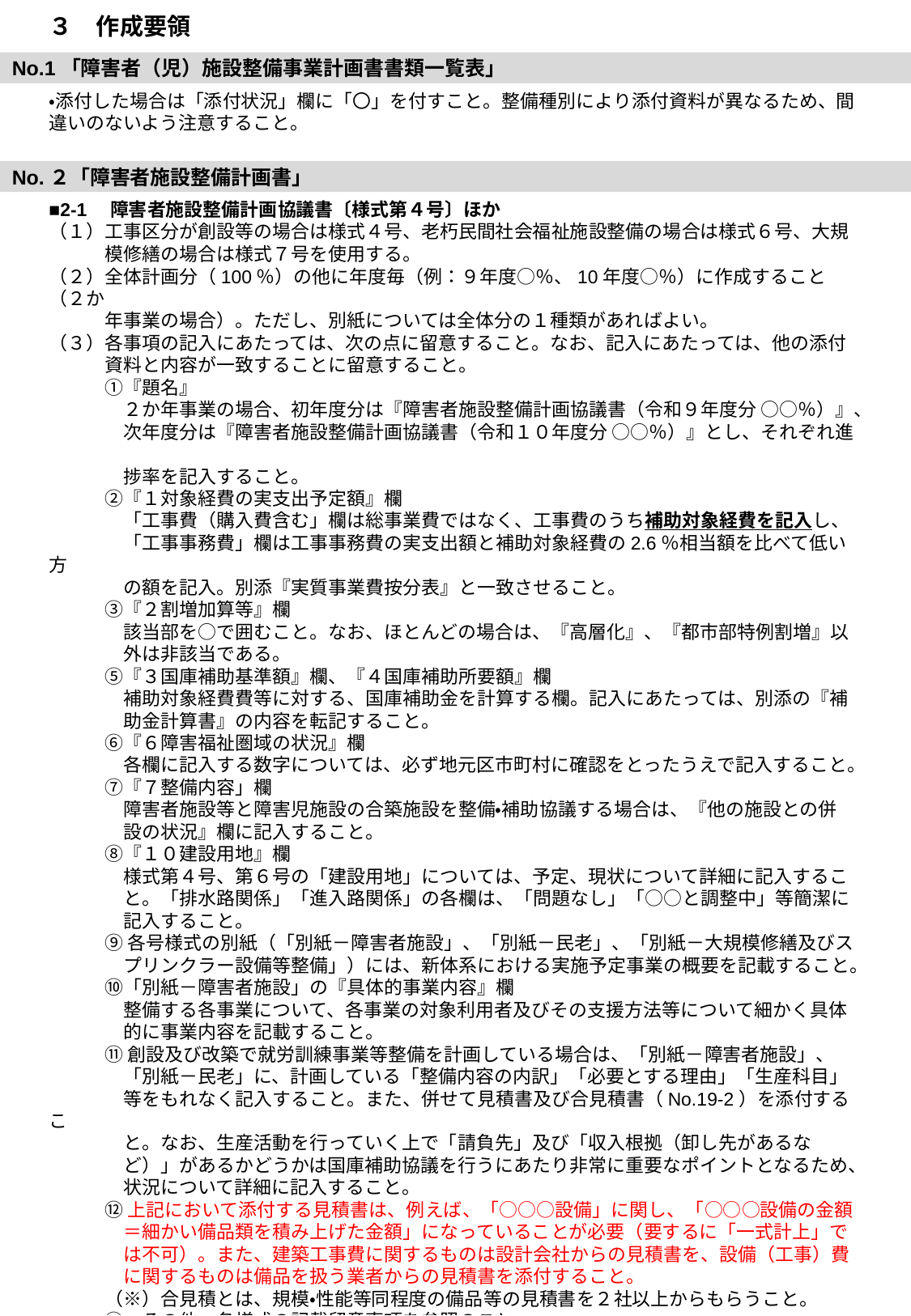

３　作成要領
No.1「障害者（児）施設整備事業計画書書類一覧表」
・添付した場合は「添付状況」欄に「〇」を付すこと。整備種別により添付資料が異なるため、間違いのないよう注意すること。
No.２「障害者施設整備計画書」
■2-1　障害者施設整備計画協議書〔様式第４号〕ほか
（１）工事区分が創設等の場合は様式４号、老朽民間社会福祉施設整備の場合は様式６号、大規
　　　模修繕の場合は様式７号を使用する。
（２）全体計画分（100％）の他に年度毎（例：９年度○％、10年度○％）に作成すること（２か
　　　年事業の場合）。ただし、別紙については全体分の１種類があればよい。
（３）各事項の記入にあたっては、次の点に留意すること。なお、記入にあたっては、他の添付
　　　資料と内容が一致することに留意すること。
　　　①『題名』
　　　　２か年事業の場合、初年度分は『障害者施設整備計画協議書（令和９年度分 ○○％）』、
　　　　次年度分は『障害者施設整備計画協議書（令和１０年度分 ○○％）』とし、それぞれ進
　　　　捗率を記入すること。
　　　②『１対象経費の実支出予定額』欄
　　　　「工事費（購入費含む」欄は総事業費ではなく、工事費のうち補助対象経費を記入し、
　　　　「工事事務費」欄は工事事務費の実支出額と補助対象経費の2.6％相当額を比べて低い方
　　　　の額を記入。別添『実質事業費按分表』と一致させること。
　　　③『２割増加算等』欄
　　　　該当部を○で囲むこと。なお、ほとんどの場合は、『高層化』、『都市部特例割増』以
　　　　外は非該当である。
　　　⑤『３国庫補助基準額』欄、『４国庫補助所要額』欄
　　　　補助対象経費費等に対する、国庫補助金を計算する欄。記入にあたっては、別添の『補
　　　　助金計算書』の内容を転記すること。
　　　⑥『６障害福祉圏域の状況』欄
　　　　各欄に記入する数字については、必ず地元区市町村に確認をとったうえで記入すること。
　　　⑦『７整備内容」欄
　　　　障害者施設等と障害児施設の合築施設を整備・補助協議する場合は、『他の施設との併
　　　　設の状況』欄に記入すること。
　　　⑧『１０建設用地』欄
　　　　様式第４号、第６号の「建設用地」については、予定、現状について詳細に記入するこ
　　　　と。「排水路関係」「進入路関係」の各欄は、「問題なし」「○○と調整中」等簡潔に
　　　　記入すること。
　　　⑨ 各号様式の別紙（「別紙－障害者施設」、「別紙－民老」、「別紙－大規模修繕及びス
　　　　プリンクラー設備等整備」）には、新体系における実施予定事業の概要を記載すること。
　　　⑩「別紙－障害者施設」の『具体的事業内容』欄
　　　　整備する各事業について、各事業の対象利用者及びその支援方法等について細かく具体
　　　　的に事業内容を記載すること。
　　　⑪ 創設及び改築で就労訓練事業等整備を計画している場合は、「別紙－障害者施設」、
　　　　「別紙－民老」に、計画している「整備内容の内訳」「必要とする理由」「生産科目」
　　　　等をもれなく記入すること。また、併せて見積書及び合見積書（No.19-2）を添付するこ
　　　　と。なお、生産活動を行っていく上で「請負先」及び「収入根拠（卸し先があるな
　　　　ど）」があるかどうかは国庫補助協議を行うにあたり非常に重要なポイントとなるため、
　　　　状況について詳細に記入すること。
　　　⑫ 上記において添付する見積書は、例えば、「○○○設備」に関し、「○○○設備の金額
　　　　＝細かい備品類を積み上げた金額」になっていることが必要（要するに「一式計上」で
　　　　は不可）。また、建築工事費に関するものは設計会社からの見積書を、設備（工事）費
　　　　に関するものは備品を扱う業者からの見積書を添付すること。
　　　（※）合見積とは、規模・性能等同程度の備品等の見積書を２社以上からもらうこと。
　　　⑬　その他、各様式の記載留意事項を参照のこと。
（４）改築の場合は、No.18により老朽度調査を行うこととなるが、その結果も記入すること。
　　また、改築の場合は財産処分の協議も同時に行うこととなる。詳細については都担当と調整
　　すること。